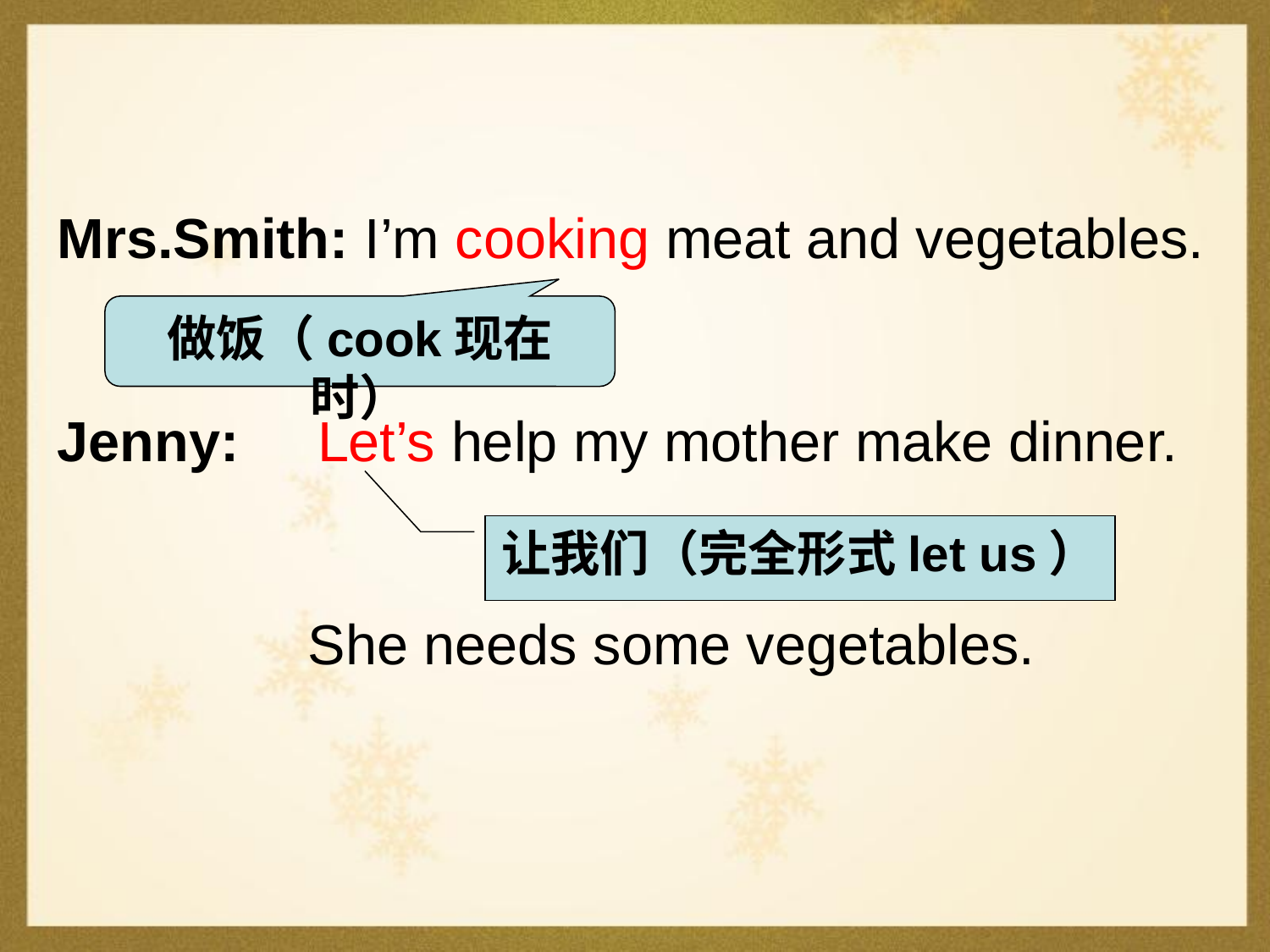

Mrs.Smith: I’m cooking meat and vegetables.

Jenny:     Let’s help my mother make dinner.

                She needs some vegetables.
做饭（cook现在时）
让我们（完全形式let us）